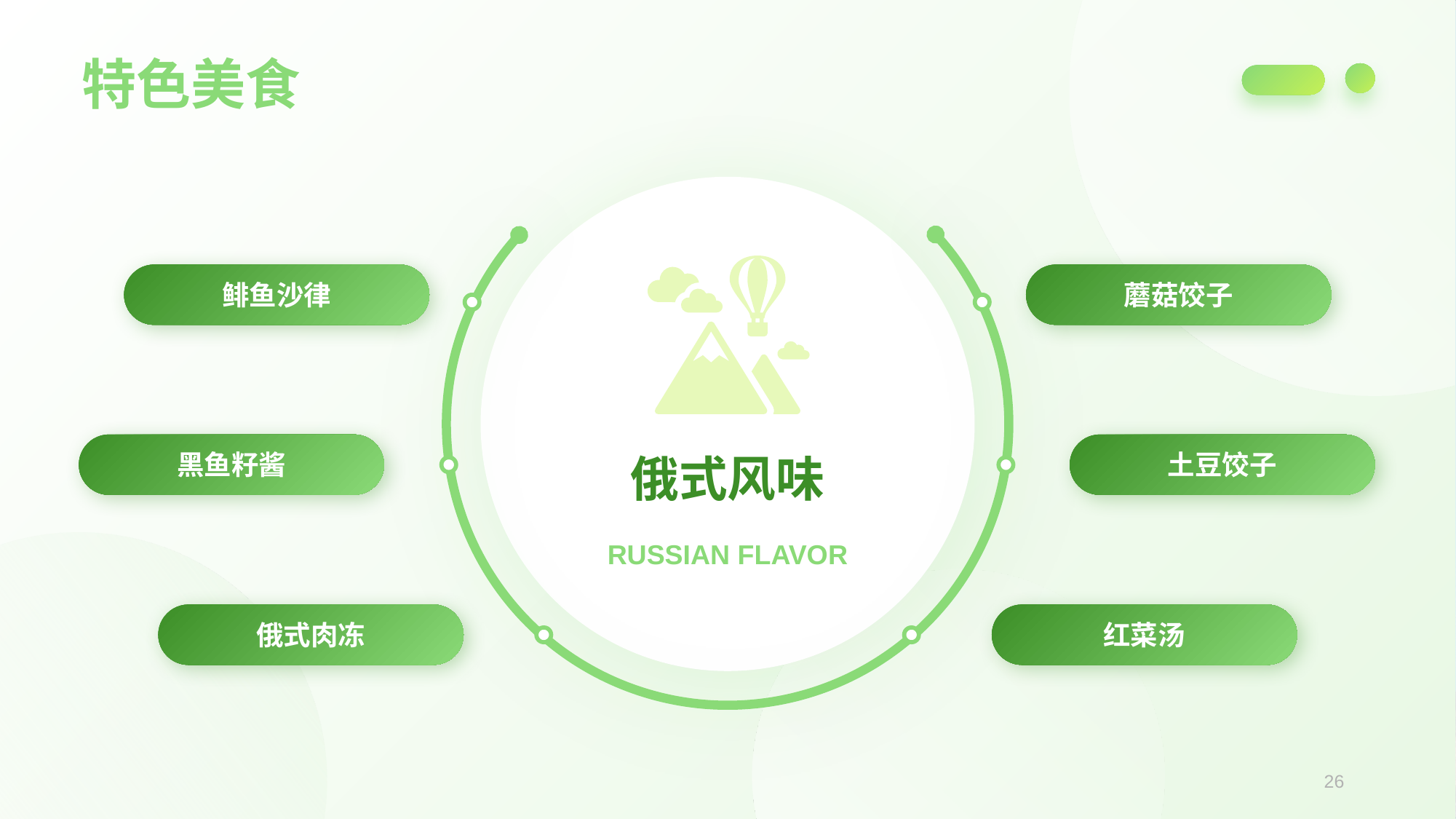

特色美食

鲱鱼沙律
蘑菇饺子

黑鱼籽酱
俄式风味
土豆饺子

RUSSIAN FLAVOR

俄式肉冻
红菜汤

26